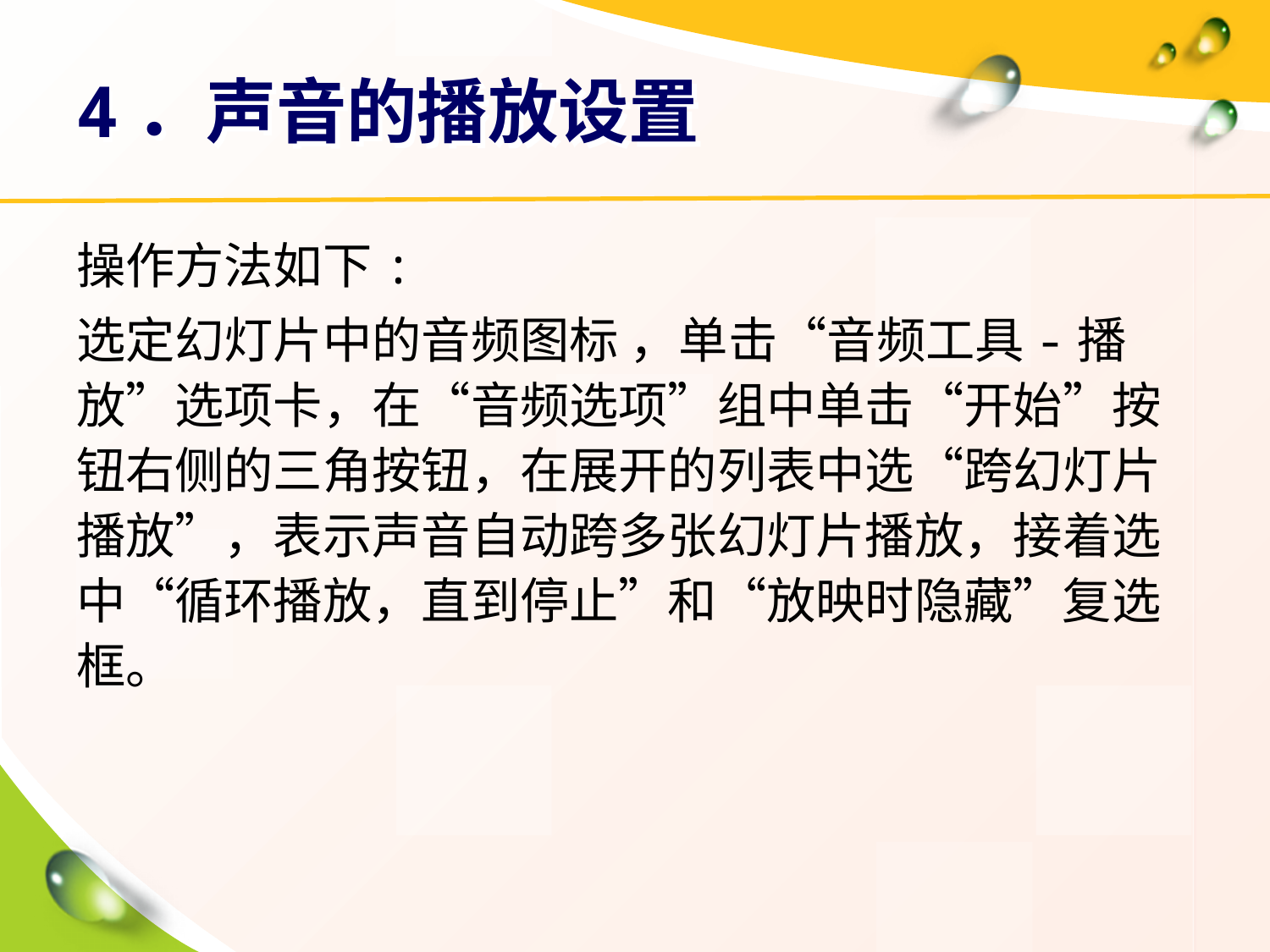

# 4．声音的播放设置
操作方法如下:
选定幻灯片中的音频图标 ，单击“音频工具-播放”选项卡，在“音频选项”组中单击“开始”按钮右侧的三角按钮，在展开的列表中选“跨幻灯片播放”，表示声音自动跨多张幻灯片播放，接着选中“循环播放，直到停止”和“放映时隐藏”复选框。